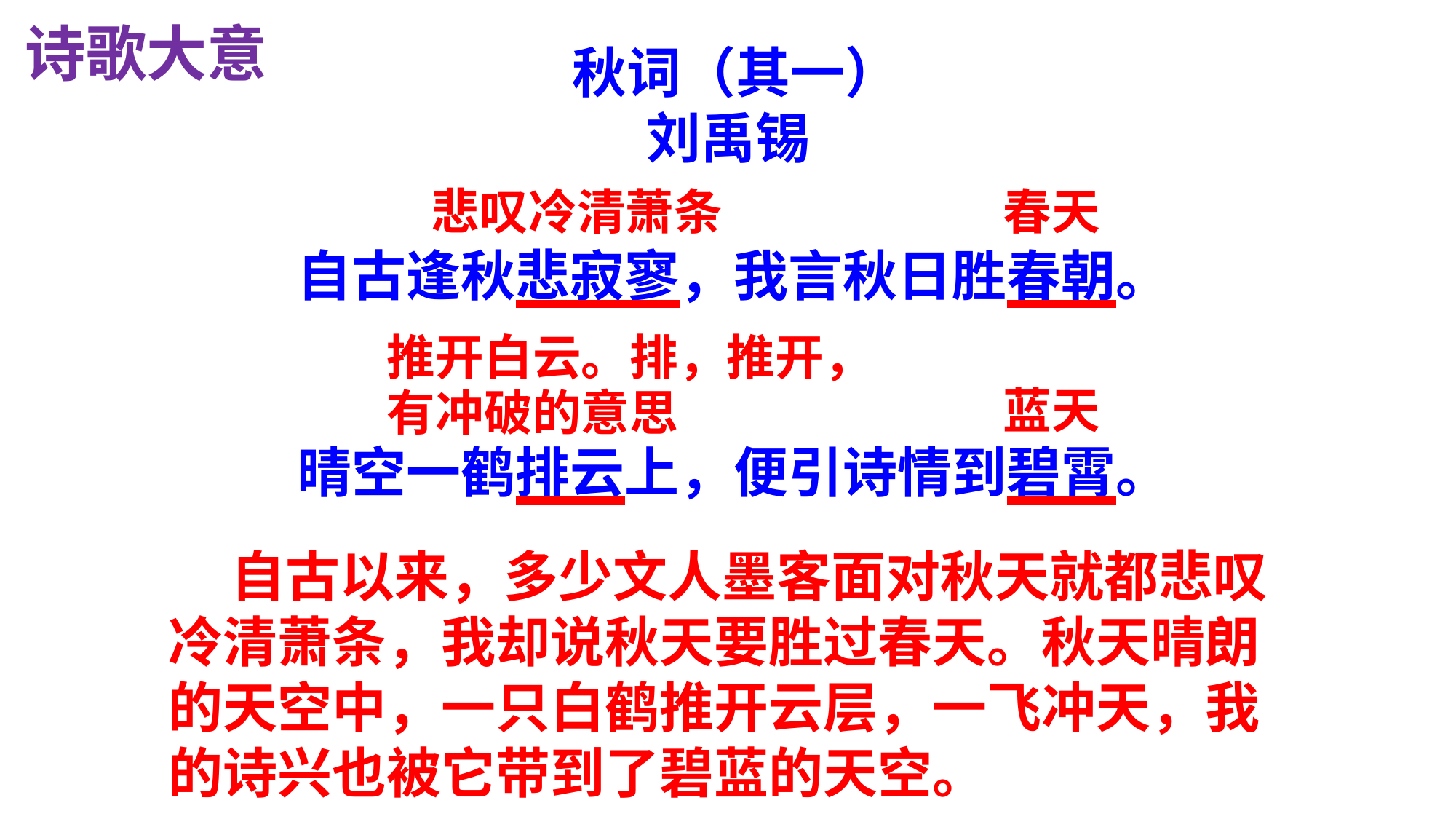

诗歌大意
  秋词（其一）
        刘禹锡

悲叹冷清萧条
春天
自古逢秋悲寂寥，我言秋日胜春朝。

晴空一鹤排云上，便引诗情到碧霄。
推开白云。排，推开，有冲破的意思
蓝天
    自古以来，多少文人墨客面对秋天就都悲叹冷清萧条，我却说秋天要胜过春天。秋天晴朗的天空中，一只白鹤推开云层，一飞冲天，我的诗兴也被它带到了碧蓝的天空。